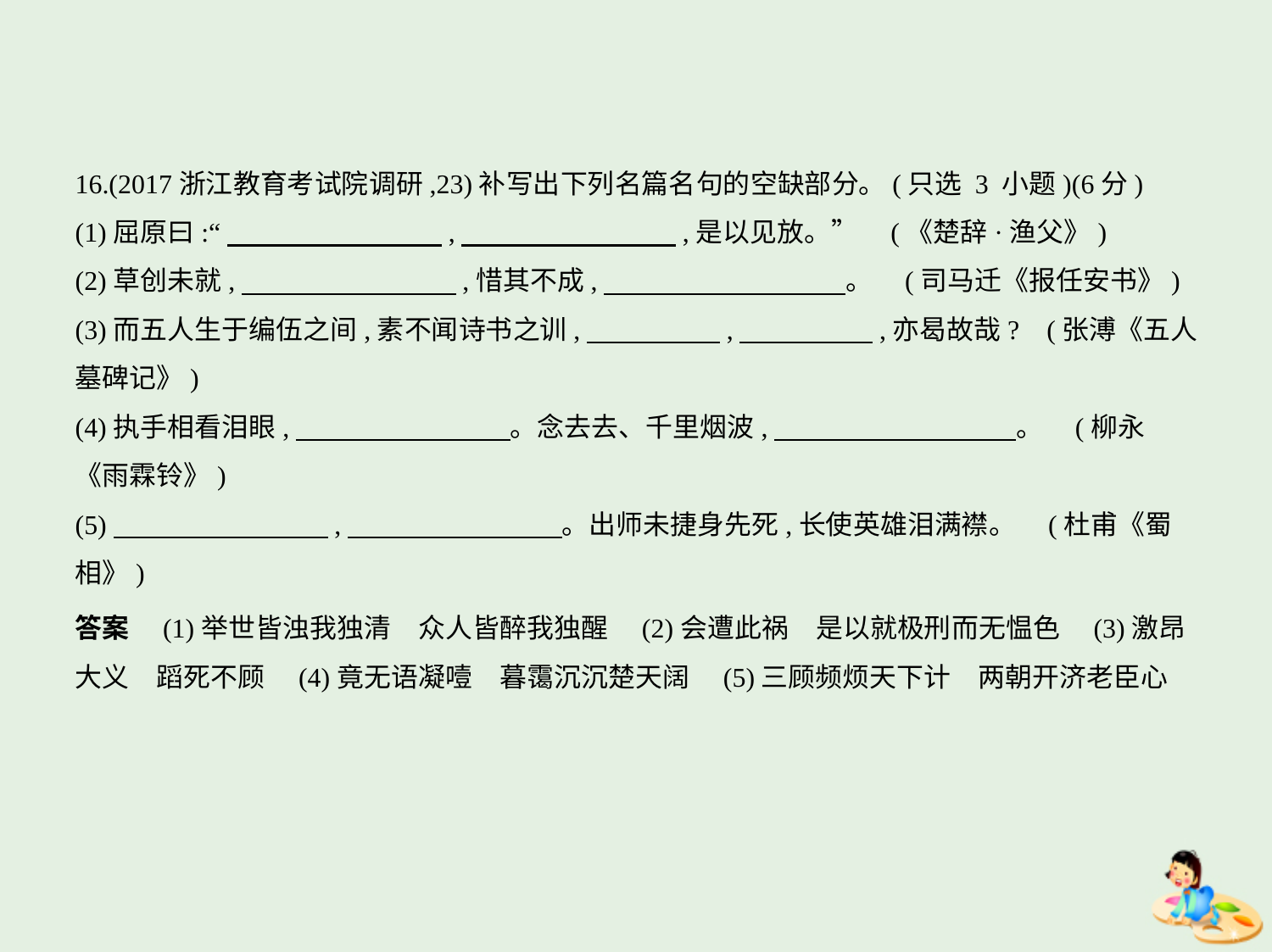

16.(2017浙江教育考试院调研,23)补写出下列名篇名句的空缺部分。(只选 3 小题)(6分)
(1)屈原曰:“　　　　　　　    ,　　　　　　　    ,是以见放。” (《楚辞·渔父》)
(2)草创未就,　　　　　　　    ,惜其不成,　　　　　　　　    。 (司马迁《报任安书》)
(3)而五人生于编伍之间,素不闻诗书之训,　　　　    ,　　　　    ,亦曷故哉? (张溥《五人
墓碑记》)
(4)执手相看泪眼,　　　　　　　    。念去去、千里烟波,　　　　　　　　    。 (柳永
《雨霖铃》)
(5)　　　　　　　    ,　　　　　　　    。出师未捷身先死,长使英雄泪满襟。 (杜甫《蜀
相》)
答案　(1)举世皆浊我独清　众人皆醉我独醒　(2)会遭此祸　是以就极刑而无愠色　(3)激昂
大义　蹈死不顾　(4)竟无语凝噎　暮霭沉沉楚天阔　(5)三顾频烦天下计　两朝开济老臣心